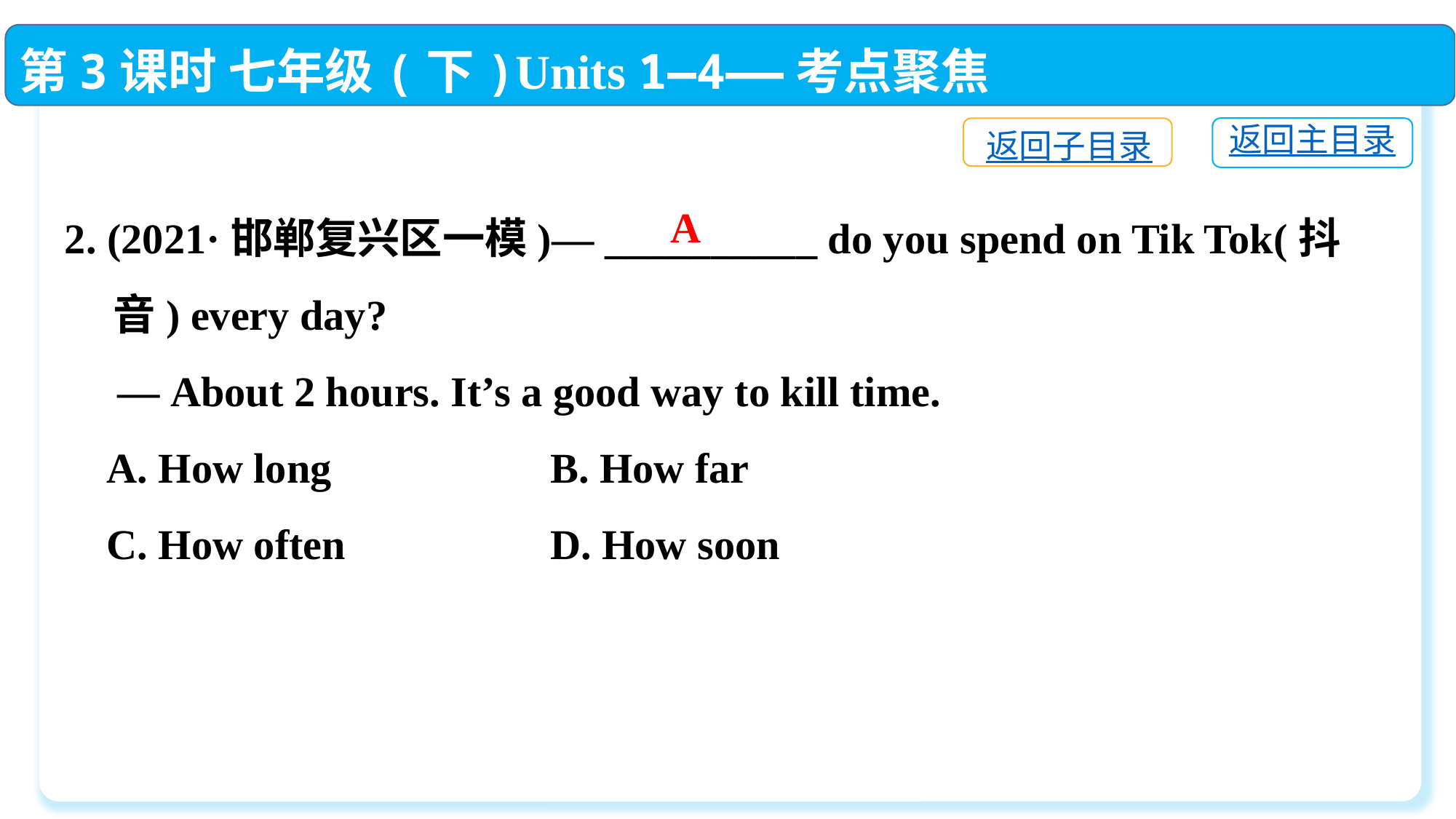

第3课时 七年级(下)Units 1—4——考点聚焦

返回主目录

返回子目录
2. (2021·邯郸复兴区一模)— __________ do you spend on Tik Tok(抖
    音) every day?
     — About 2 hours. It’s a good way to kill time.
    A. How long	               B. How far
    C. How often	               D. How soon

A